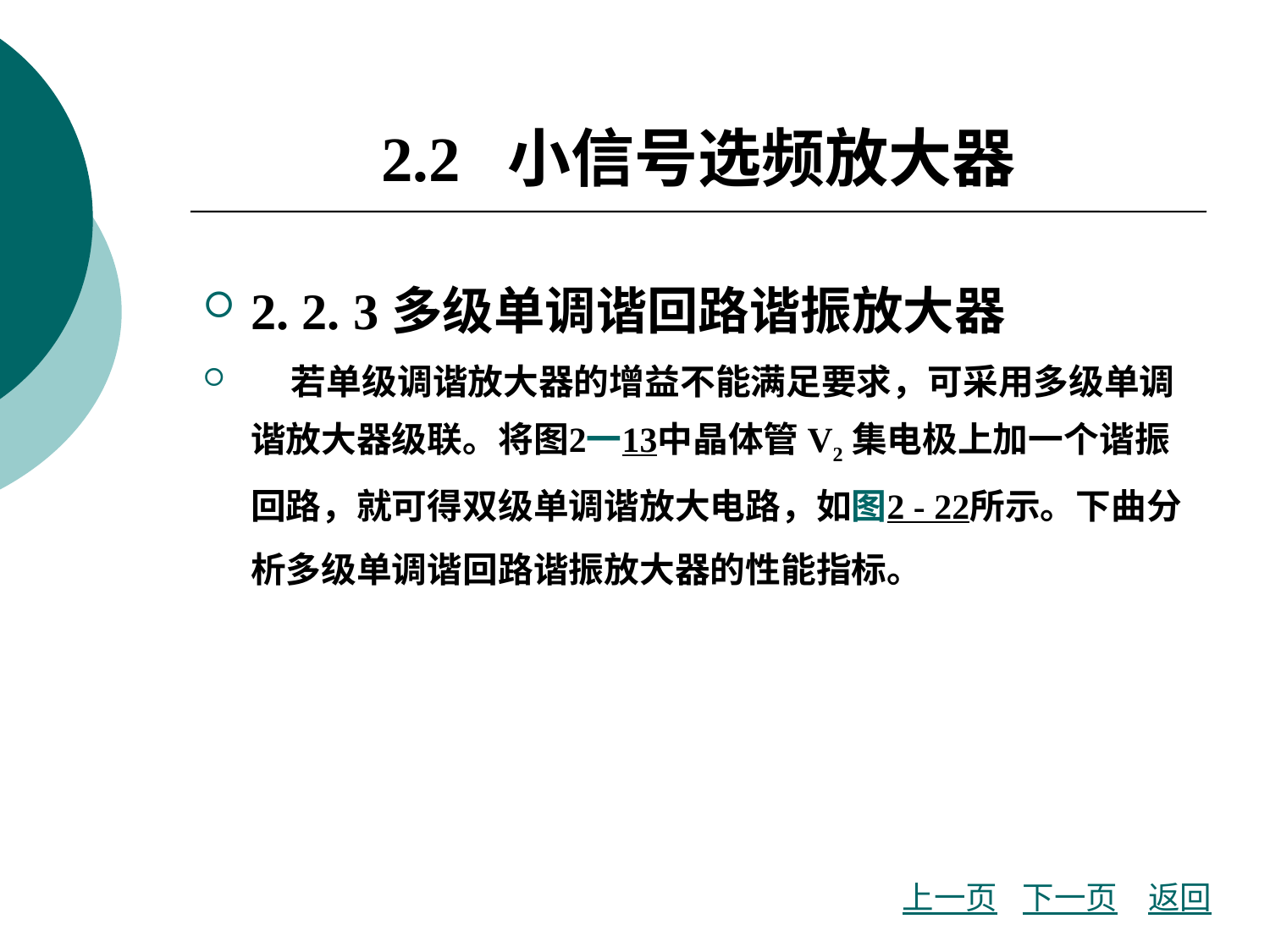

# 2.2  小信号选频放大器
2. 2. 3多级单调谐回路谐振放大器
    若单级调谐放大器的增益不能满足要求，可采用多级单调谐放大器级联。将图2一13中晶体管V2集电极上加一个谐振回路，就可得双级单调谐放大电路，如图2 - 22所示。下曲分析多级单调谐回路谐振放大器的性能指标。
上一页
下一页
返回